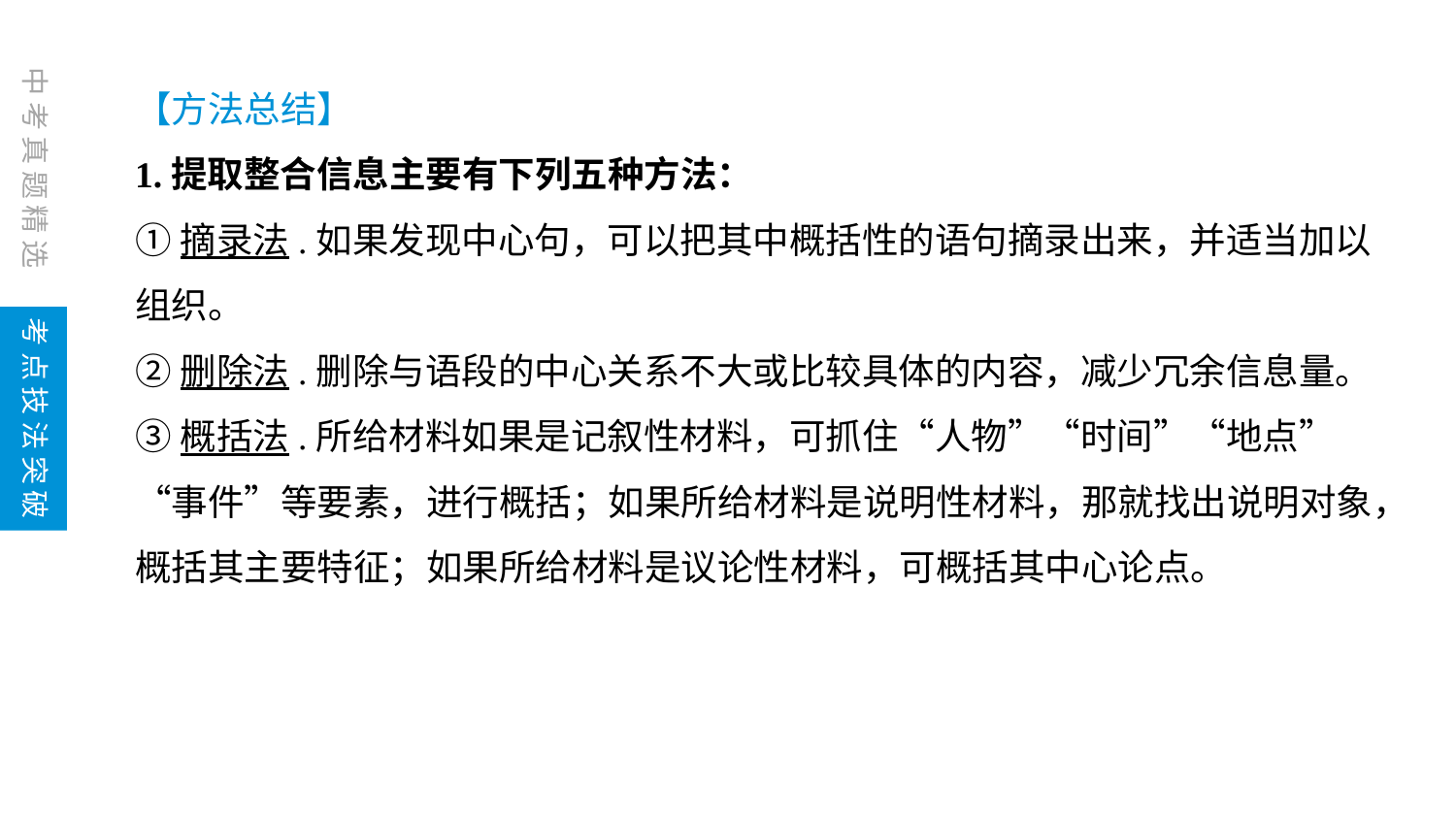

【方法总结】
1.提取整合信息主要有下列五种方法：
①摘录法.如果发现中心句，可以把其中概括性的语句摘录出来，并适当加以组织。
②删除法.删除与语段的中心关系不大或比较具体的内容，减少冗余信息量。
③概括法.所给材料如果是记叙性材料，可抓住“人物”“时间”“地点”“事件”等要素，进行概括；如果所给材料是说明性材料，那就找出说明对象，概括其主要特征；如果所给材料是议论性材料，可概括其中心论点。